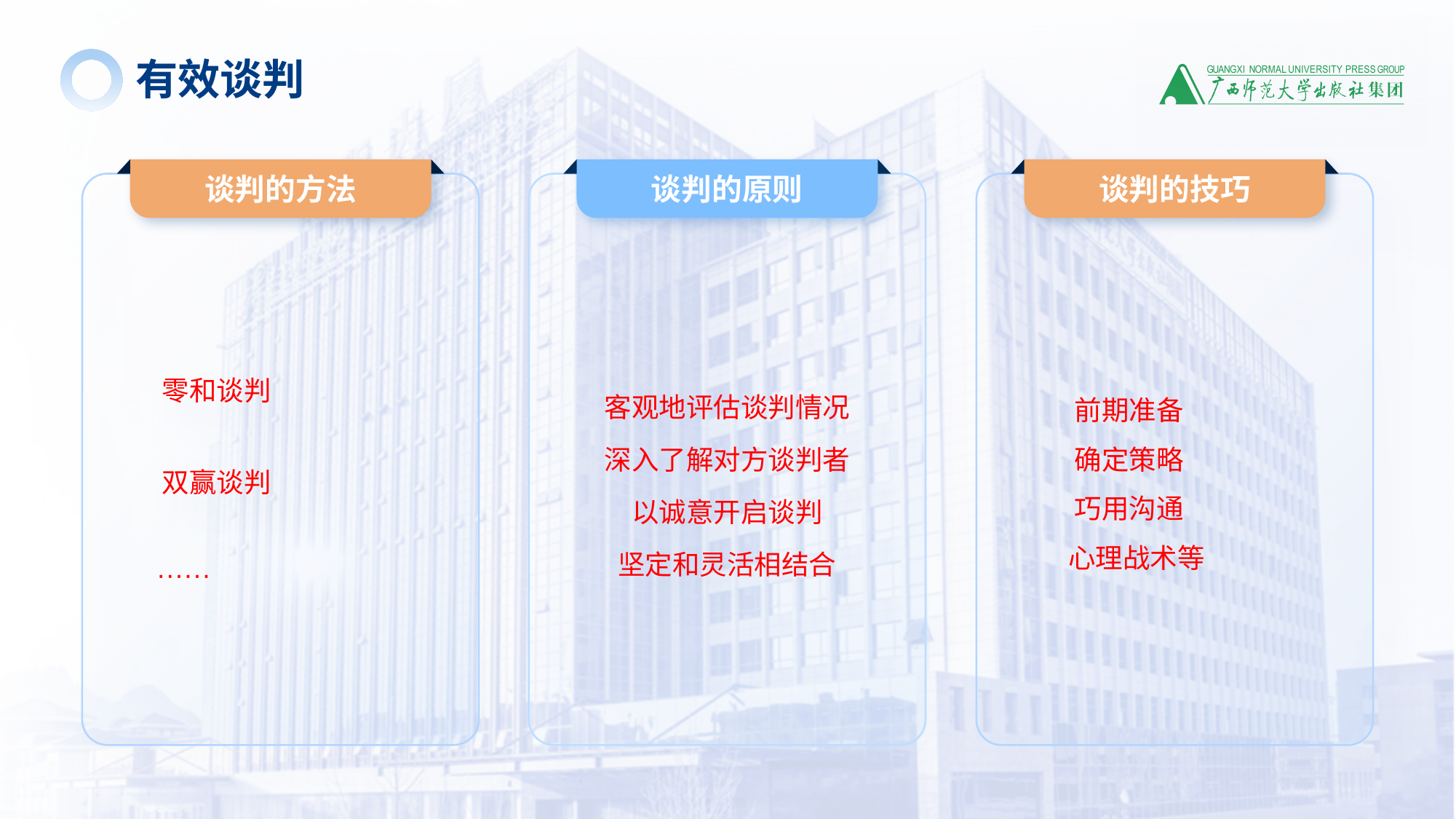

有效谈判

谈判的方法

谈判的原则

谈判的技巧

      零和谈判

      双赢谈判

     ······
客观地评估谈判情况
深入了解对方谈判者
以诚意开启谈判
坚定和灵活相结合
         前期准备
         确定策略
         巧用沟通
        心理战术等